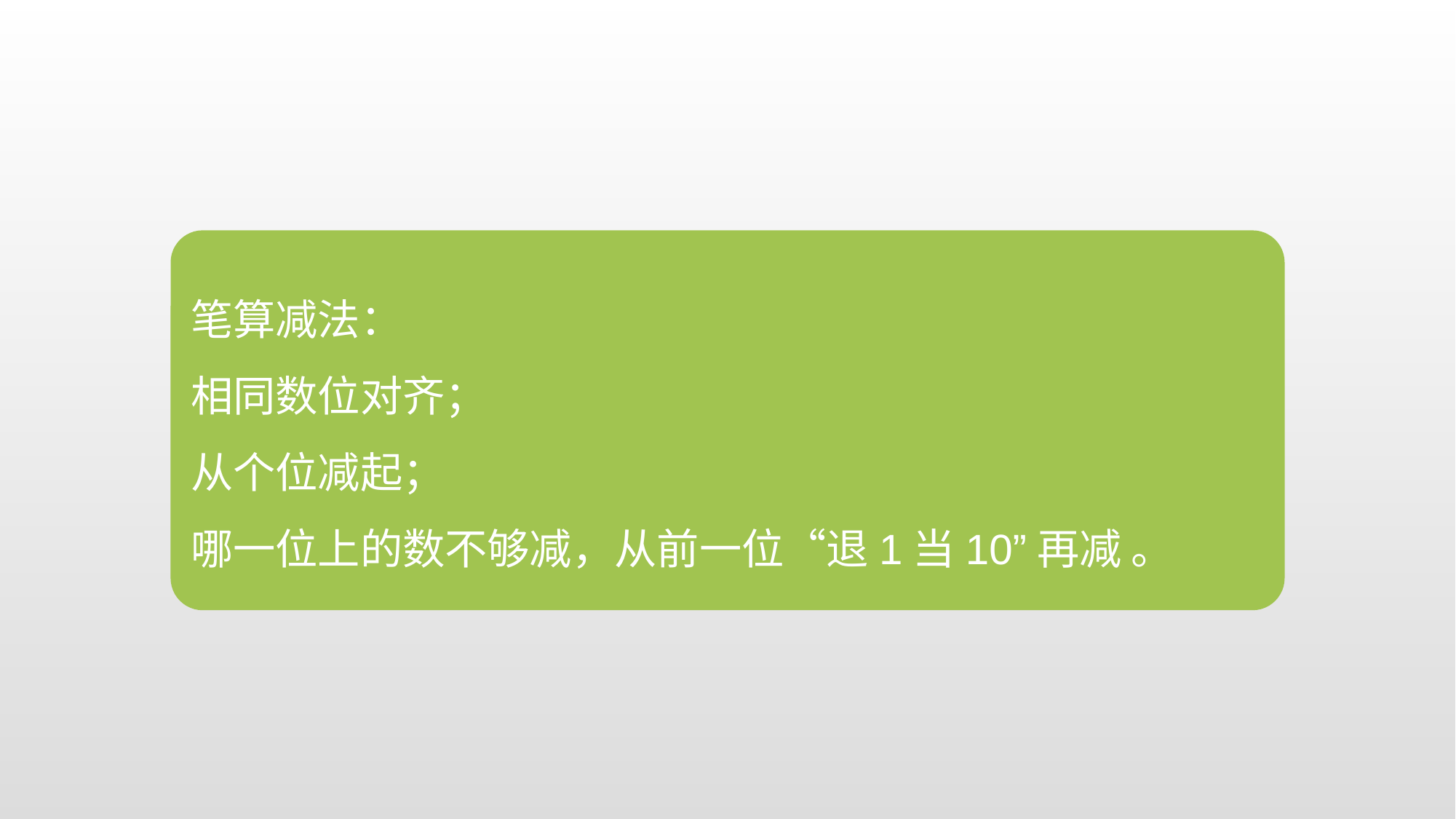

笔算减法：
相同数位对齐；
从个位减起；
哪一位上的数不够减，从前一位“退1当10”再减 。